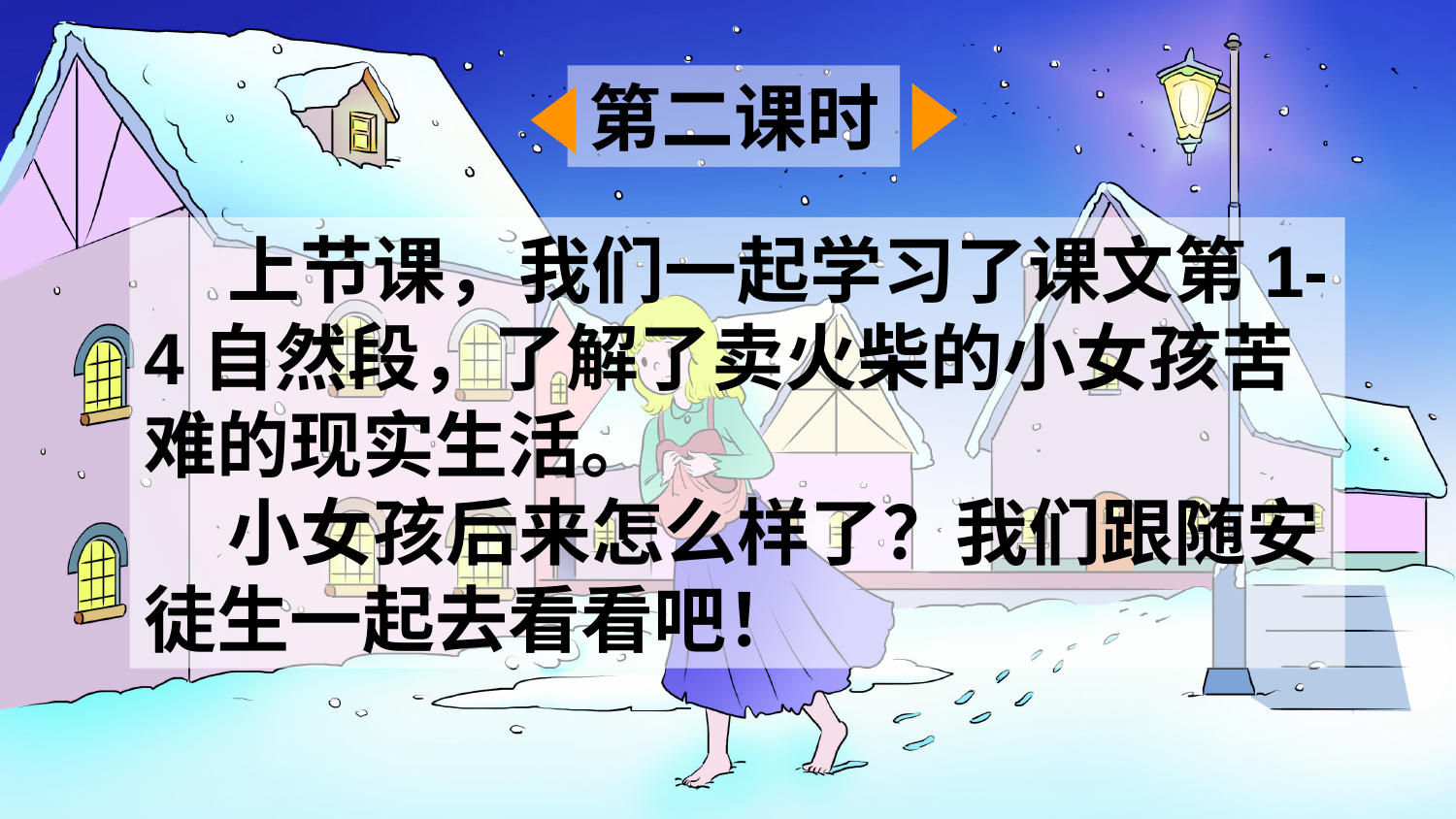

第二课时

    上节课，我们一起学习了课文第1-4自然段，了解了卖火柴的小女孩苦难的现实生活。
    小女孩后来怎么样了？我们跟随安徒生一起去看看吧！